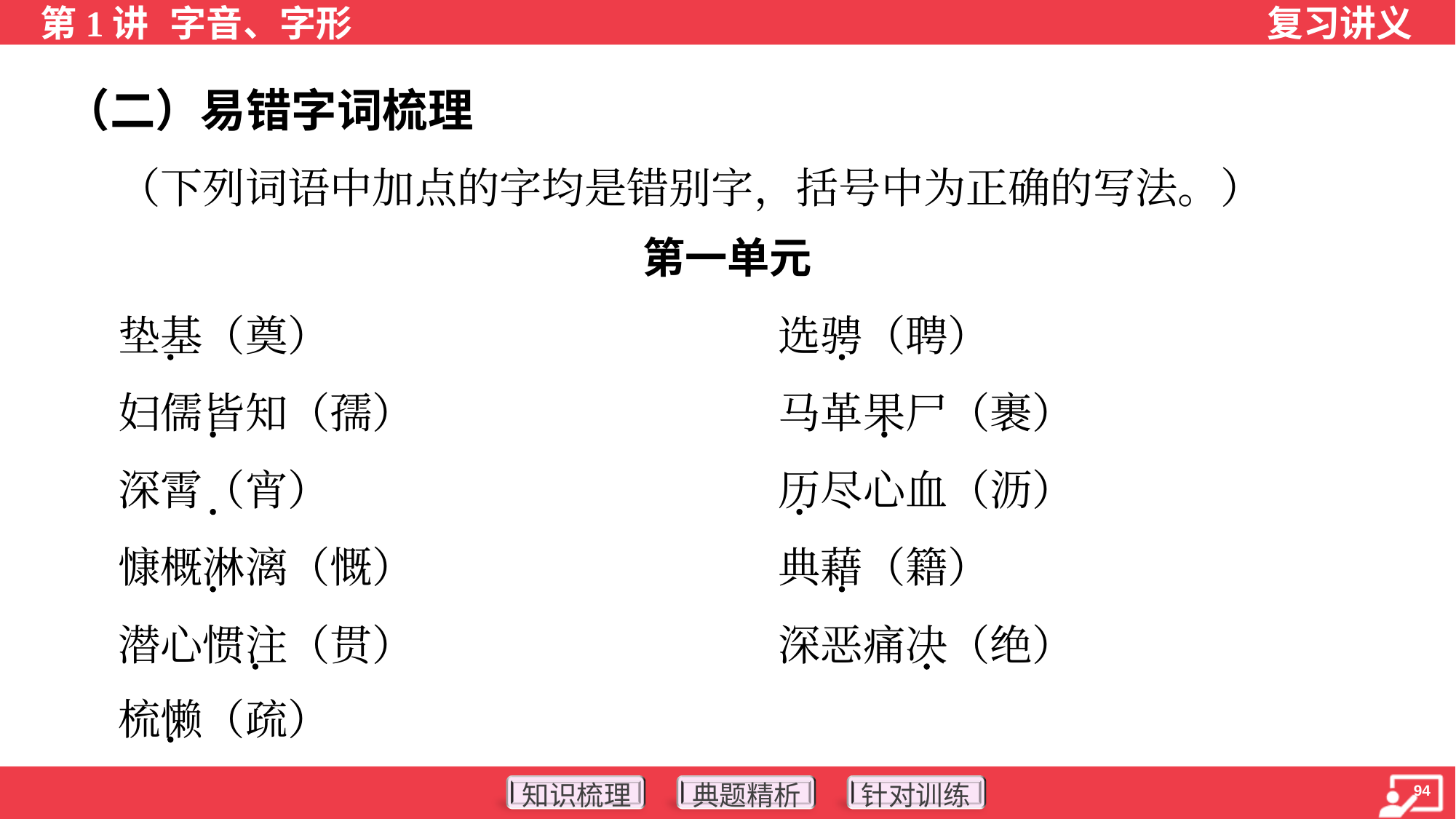

（二）易错字词梳理
    （下列词语中加点的字均是错别字，括号中为正确的写法。）
第一单元
    垫基（奠）	选骋（聘）
    妇儒皆知（孺）	马革果尸（裹）
    深霄（宵）	历尽心血（沥）
    慷概淋漓（慨）	典藉（籍）
    潜心惯注（贯）	深恶痛决（绝）
    梳懒（疏）